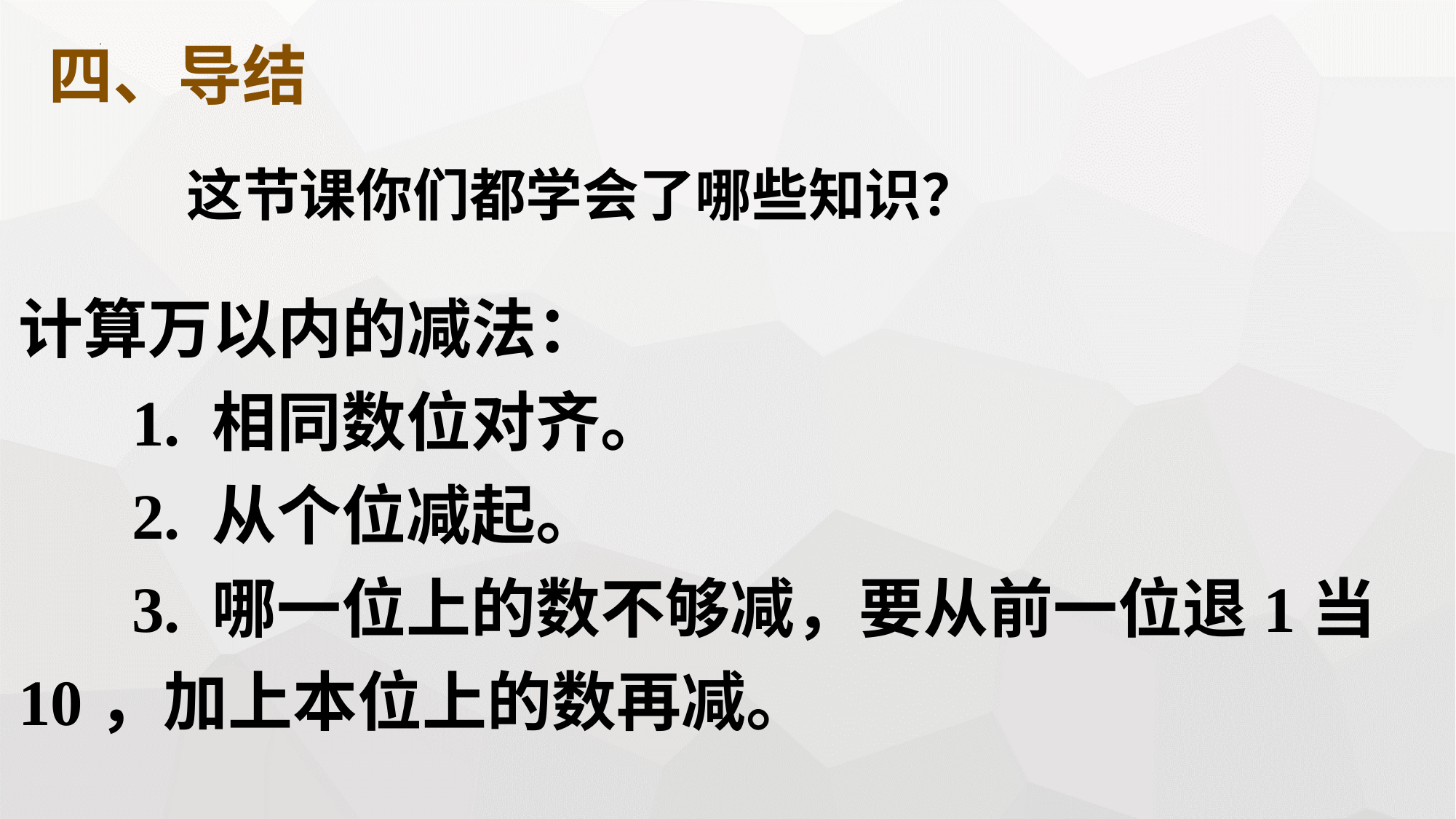

四、导结
这节课你们都学会了哪些知识？
计算万以内的减法：
       1. 相同数位对齐。
       2. 从个位减起。
       3. 哪一位上的数不够减，要从前一位退1当10，加上本位上的数再减。